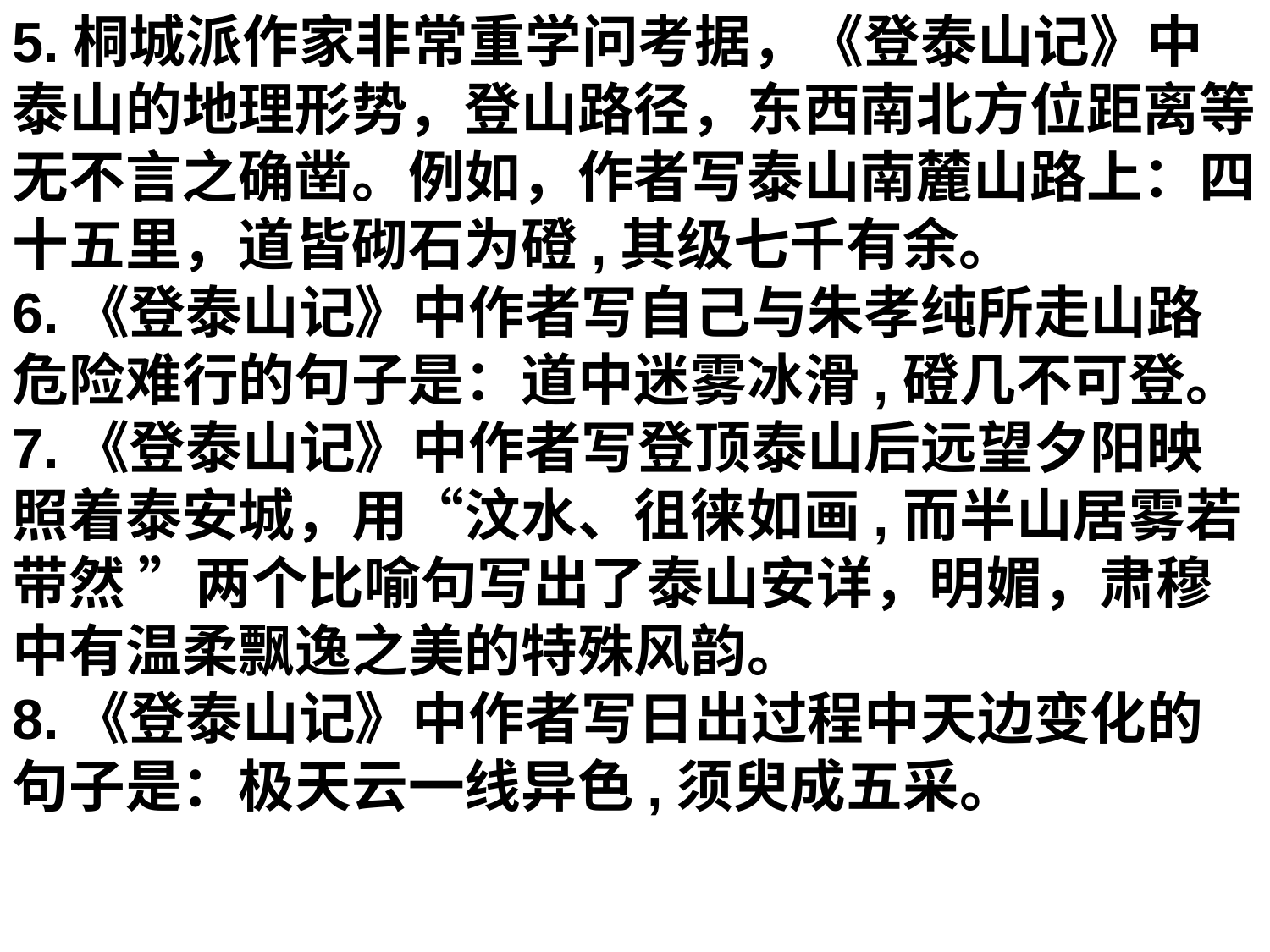

5.桐城派作家非常重学问考据，《登泰山记》中泰山的地理形势，登山路径，东西南北方位距离等无不言之确凿。例如，作者写泰山南麓山路上：四十五里，道皆砌石为磴,其级七千有余。
6.《登泰山记》中作者写自己与朱孝纯所走山路危险难行的句子是：道中迷雾冰滑,磴几不可登。
7.《登泰山记》中作者写登顶泰山后远望夕阳映照着泰安城，用“汶水、徂徕如画,而半山居雾若带然 ”两个比喻句写出了泰山安详，明媚，肃穆中有温柔飘逸之美的特殊风韵。
8.《登泰山记》中作者写日出过程中天边变化的句子是：极天云一线异色,须臾成五采。